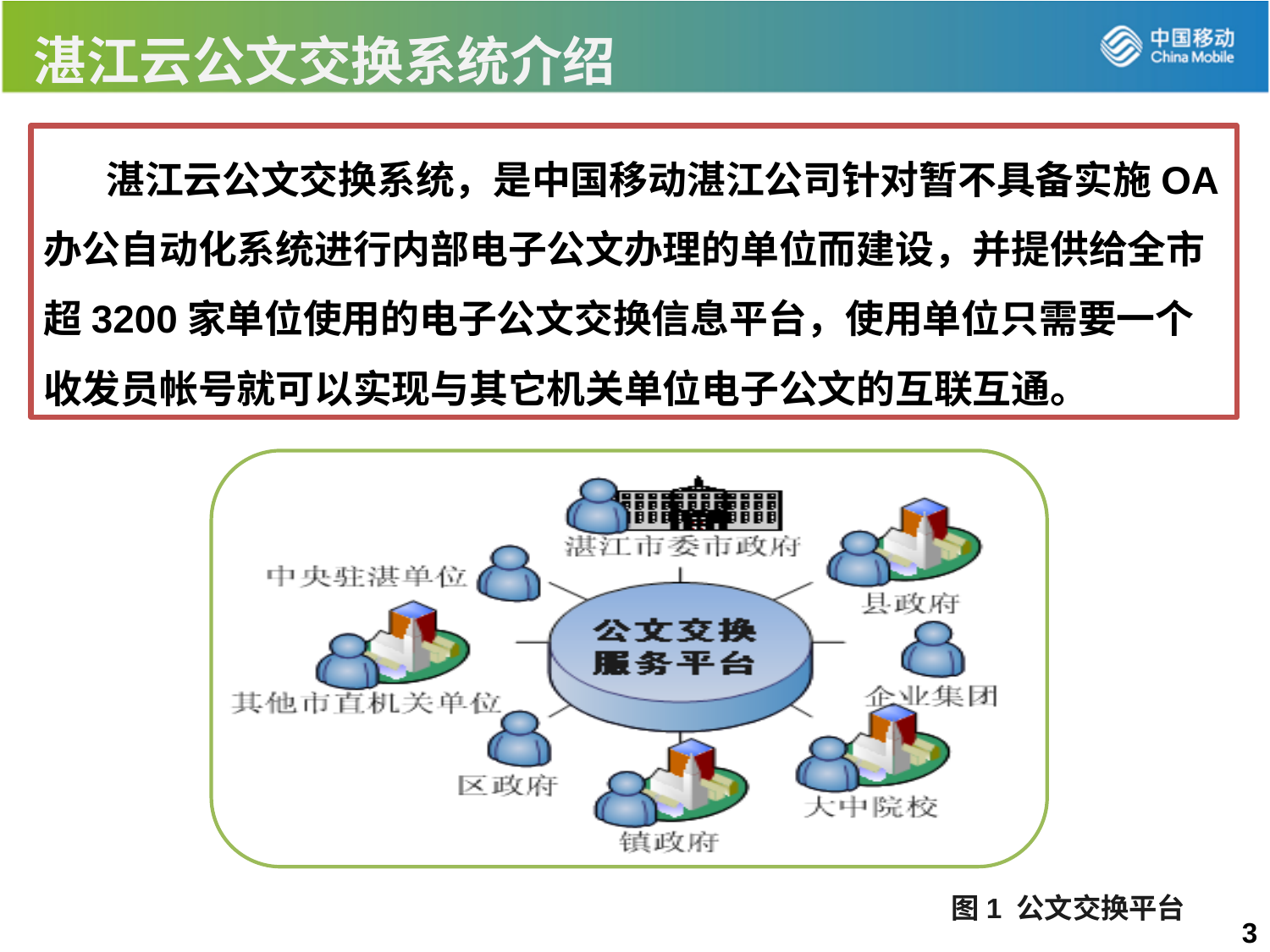

湛江云公文交换系统介绍
      湛江云公文交换系统，是中国移动湛江公司针对暂不具备实施OA 办公自动化系统进行内部电子公文办理的单位而建设，并提供给全市超3200家单位使用的电子公文交换信息平台，使用单位只需要一个收发员帐号就可以实现与其它机关单位电子公文的互联互通。

图1 公文交换平台